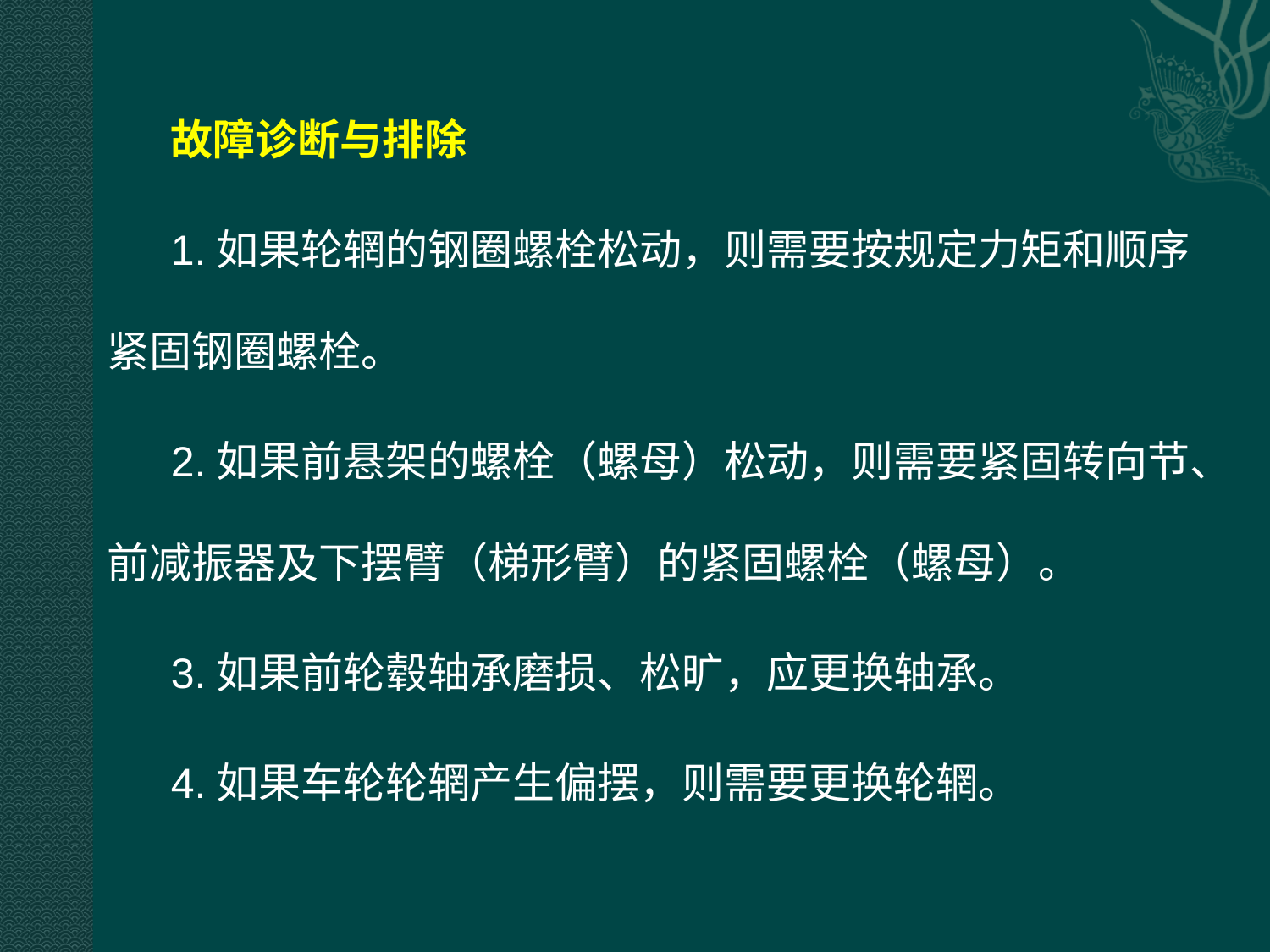

故障诊断与排除
1.如果轮辋的钢圈螺栓松动，则需要按规定力矩和顺序紧固钢圈螺栓。
2.如果前悬架的螺栓（螺母）松动，则需要紧固转向节、前减振器及下摆臂（梯形臂）的紧固螺栓（螺母）。
3.如果前轮毂轴承磨损、松旷，应更换轴承。
4.如果车轮轮辋产生偏摆，则需要更换轮辋。